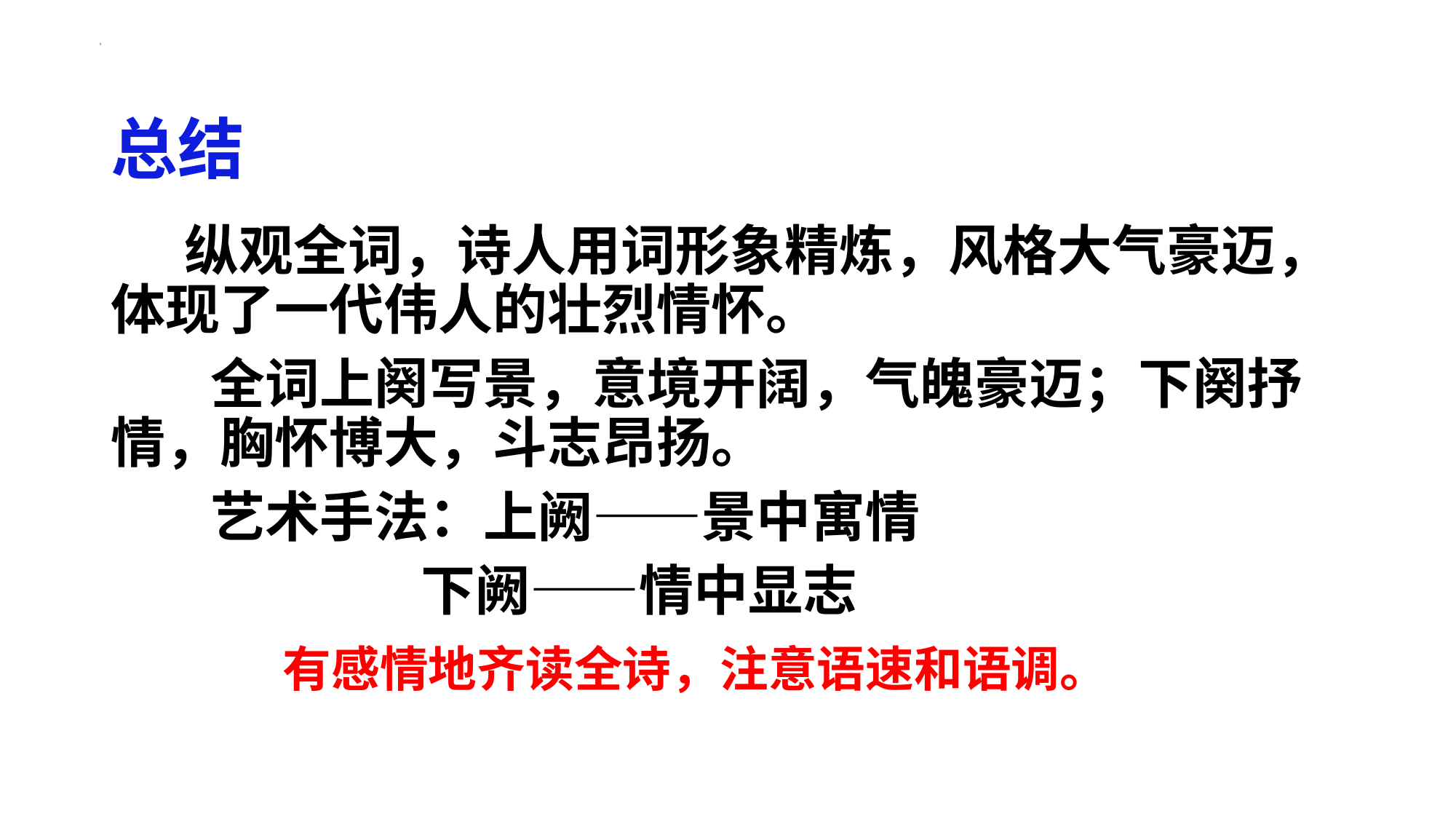

# 总结
    纵观全词，诗人用词形象精炼，风格大气豪迈，体现了一代伟人的壮烈情怀。
       全词上阕写景，意境开阔，气魄豪迈；下阕抒情，胸怀博大，斗志昂扬。
       艺术手法：上阙——景中寓情
                        下阙——情中显志

有感情地齐读全诗，注意语速和语调。